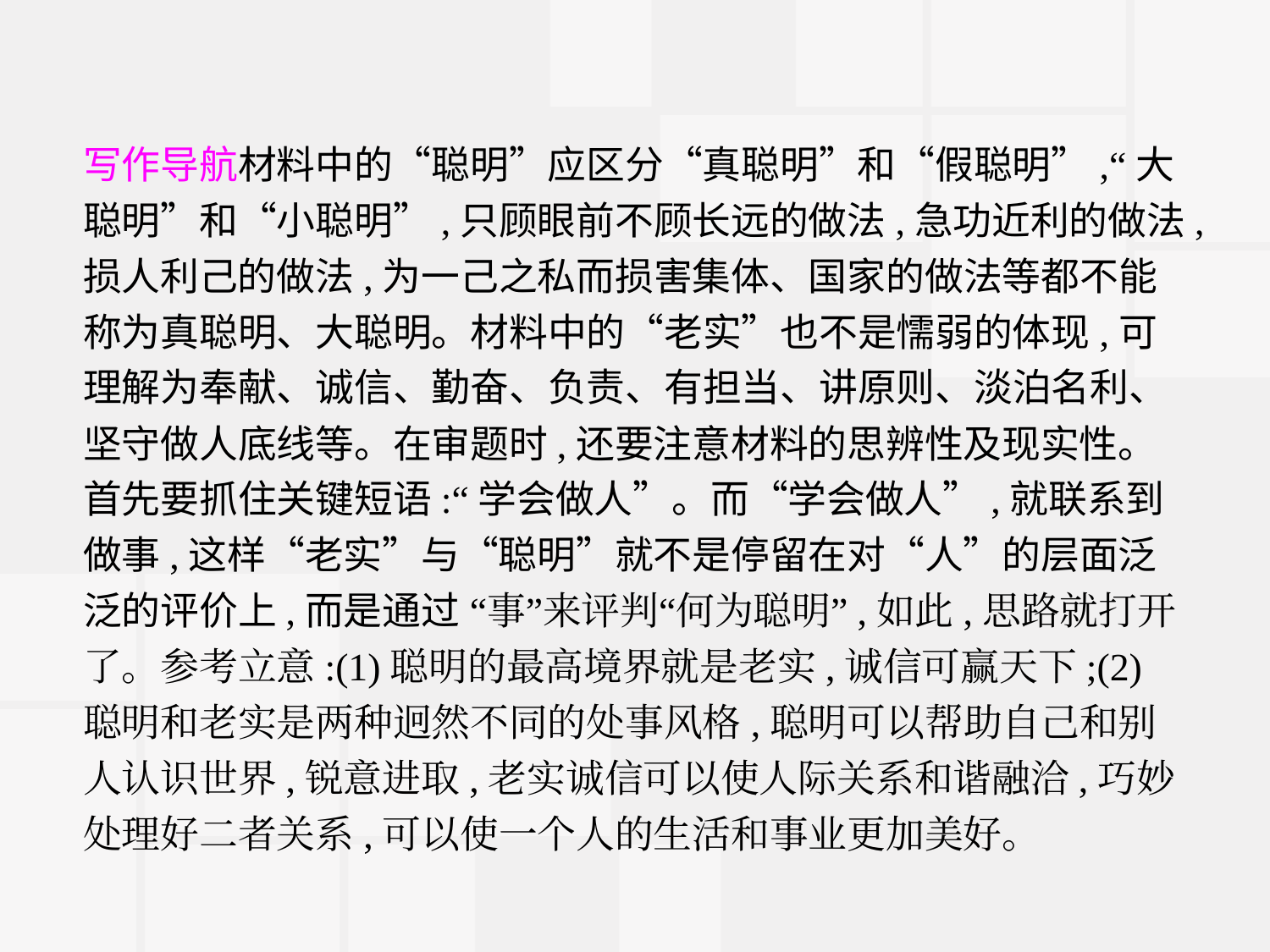

写作导航材料中的“聪明”应区分“真聪明”和“假聪明”,“大聪明”和“小聪明”,只顾眼前不顾长远的做法,急功近利的做法,损人利己的做法,为一己之私而损害集体、国家的做法等都不能称为真聪明、大聪明。材料中的“老实”也不是懦弱的体现,可理解为奉献、诚信、勤奋、负责、有担当、讲原则、淡泊名利、坚守做人底线等。在审题时,还要注意材料的思辨性及现实性。首先要抓住关键短语:“学会做人”。而“学会做人”,就联系到做事,这样“老实”与“聪明”就不是停留在对“人”的层面泛泛的评价上,而是通过 “事”来评判“何为聪明”,如此,思路就打开了。参考立意:(1)聪明的最高境界就是老实,诚信可赢天下;(2)聪明和老实是两种迥然不同的处事风格,聪明可以帮助自己和别人认识世界,锐意进取,老实诚信可以使人际关系和谐融洽,巧妙处理好二者关系,可以使一个人的生活和事业更加美好。